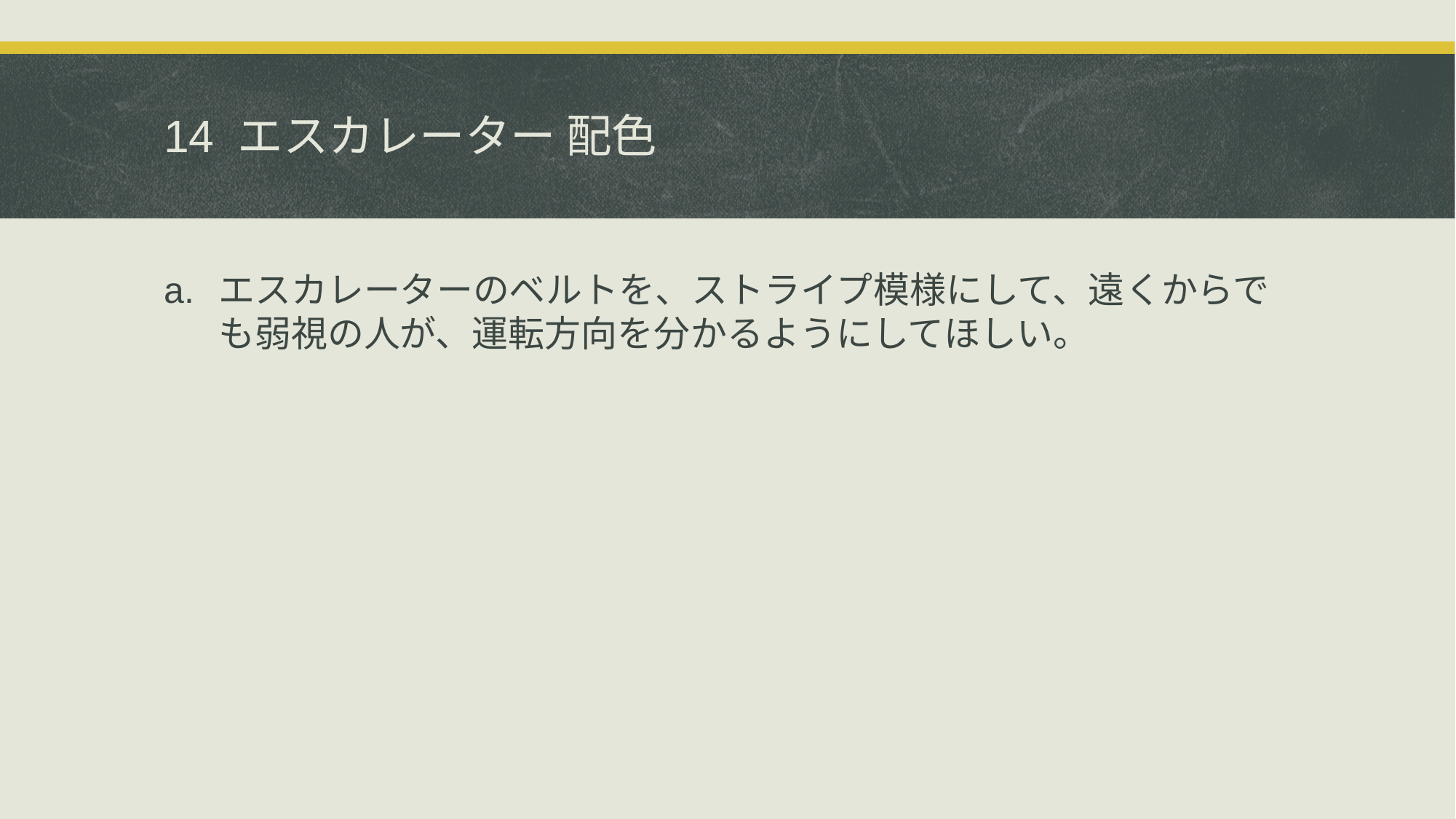

# 14 エスカレーター 配色
エスカレーターのベルトを、ストライプ模様にして、遠くからでも弱視の人が、運転方向を分かるようにしてほしい。